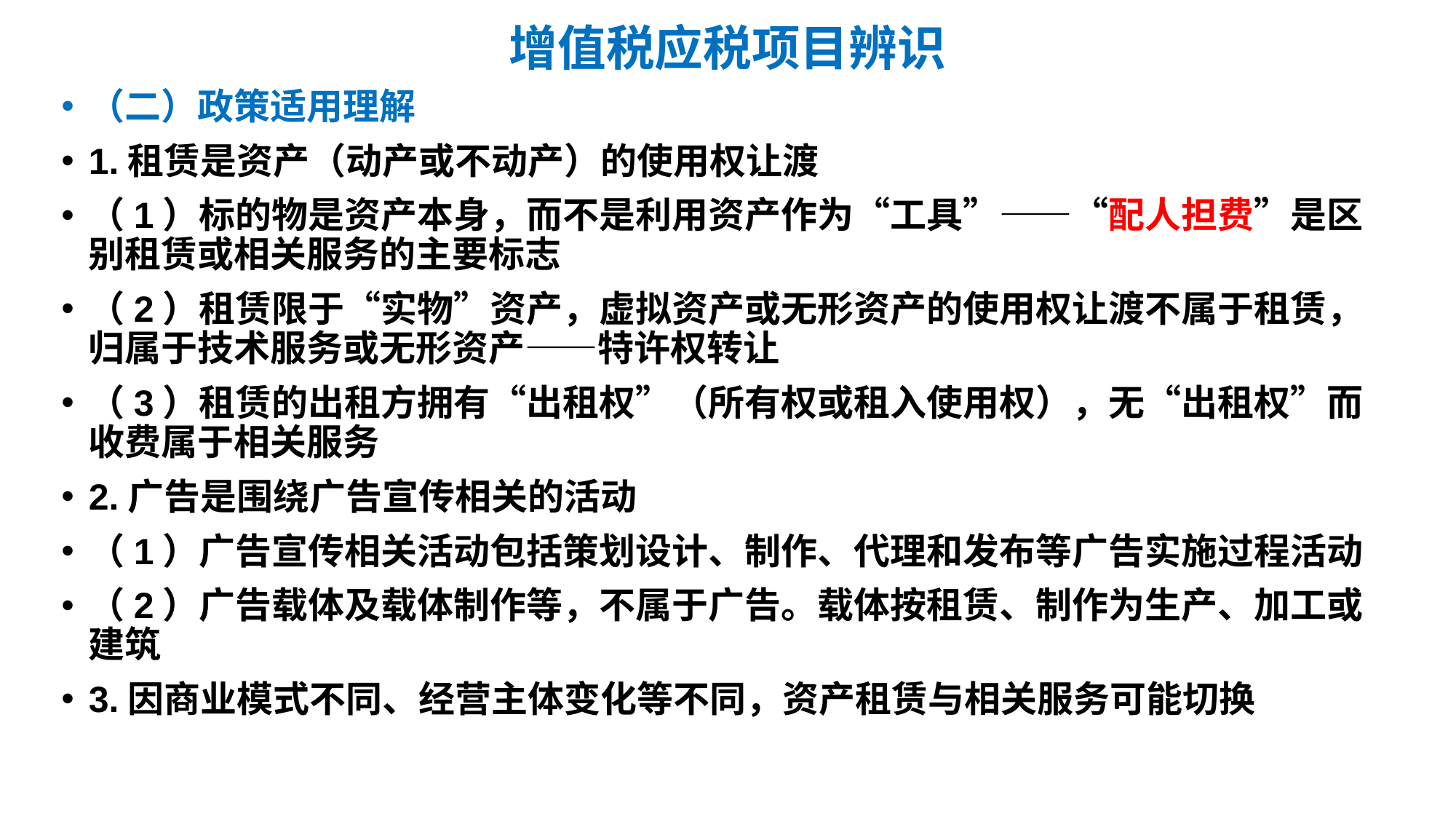

# 增值税应税项目辨识
（二）政策适用理解
1.租赁是资产（动产或不动产）的使用权让渡
（1）标的物是资产本身，而不是利用资产作为“工具”——“配人担费”是区别租赁或相关服务的主要标志
（2）租赁限于“实物”资产，虚拟资产或无形资产的使用权让渡不属于租赁，归属于技术服务或无形资产——特许权转让
（3）租赁的出租方拥有“出租权”（所有权或租入使用权），无“出租权”而收费属于相关服务
2.广告是围绕广告宣传相关的活动
（1）广告宣传相关活动包括策划设计、制作、代理和发布等广告实施过程活动
（2）广告载体及载体制作等，不属于广告。载体按租赁、制作为生产、加工或建筑
3.因商业模式不同、经营主体变化等不同，资产租赁与相关服务可能切换